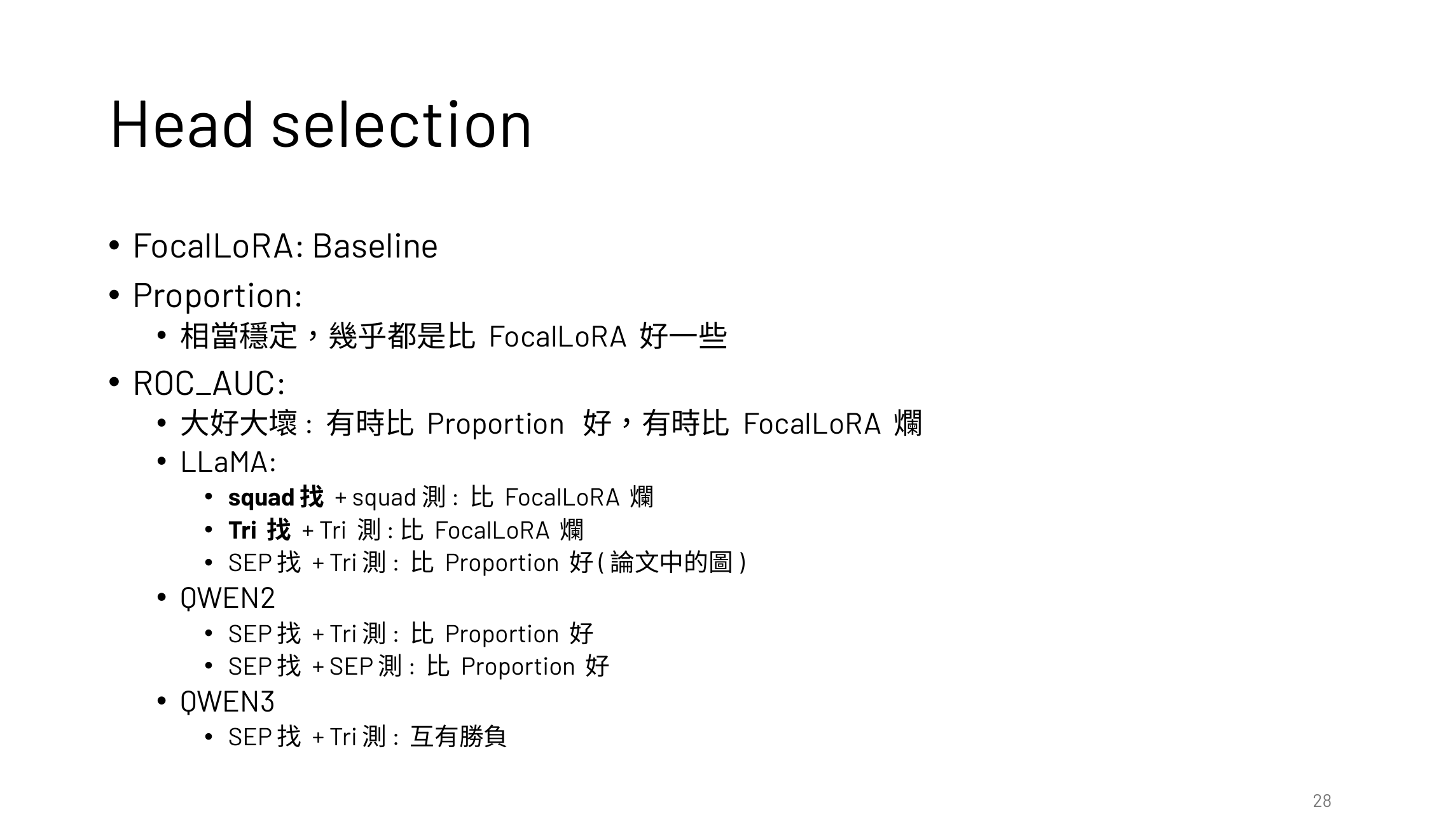

# Head selection
FocalLoRA: Baseline
Proportion:
相當穩定，幾乎都是比 FocalLoRA 好一些
ROC_AUC:
大好大壞: 有時比 Proportion  好，有時比 FocalLoRA 爛
LLaMA:
squad找 + squad測: 比 FocalLoRA 爛
Tri 找 + Tri 測:比 FocalLoRA 爛
SEP找 + Tri測: 比 Proportion 好(論文中的圖)
QWEN2
SEP找 + Tri測: 比 Proportion 好
SEP找 + SEP測: 比 Proportion 好
QWEN3
SEP找 + Tri測: 互有勝負
28